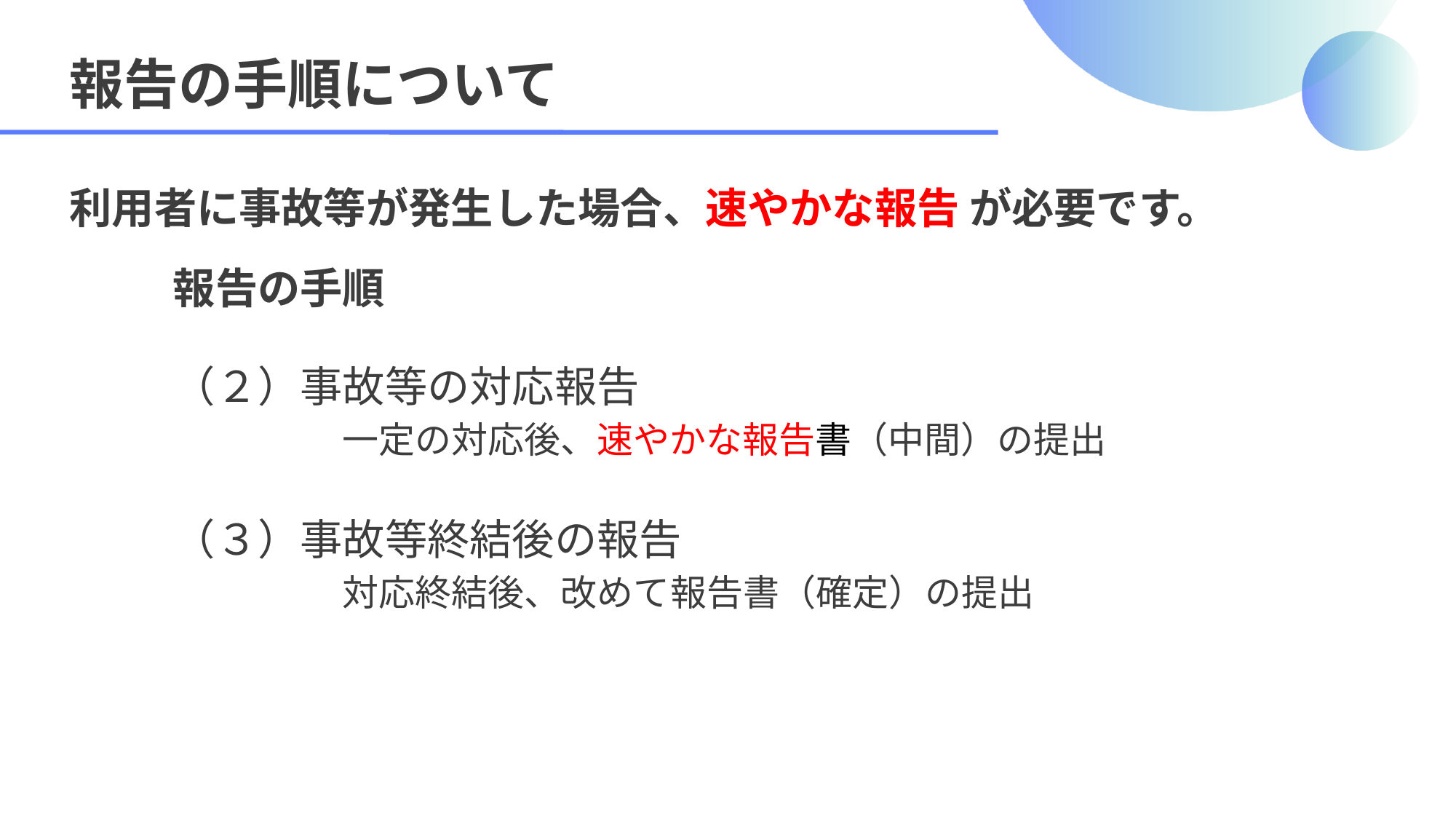

報告の手順について

利用者に事故等が発生した場合、速やかな報告 が必要です。
報告の手順

（２）事故等の対応報告
　　　　一定の対応後、速やかな報告書（中間）の提出

（３）事故等終結後の報告
　　　　対応終結後、改めて報告書（確定）の提出